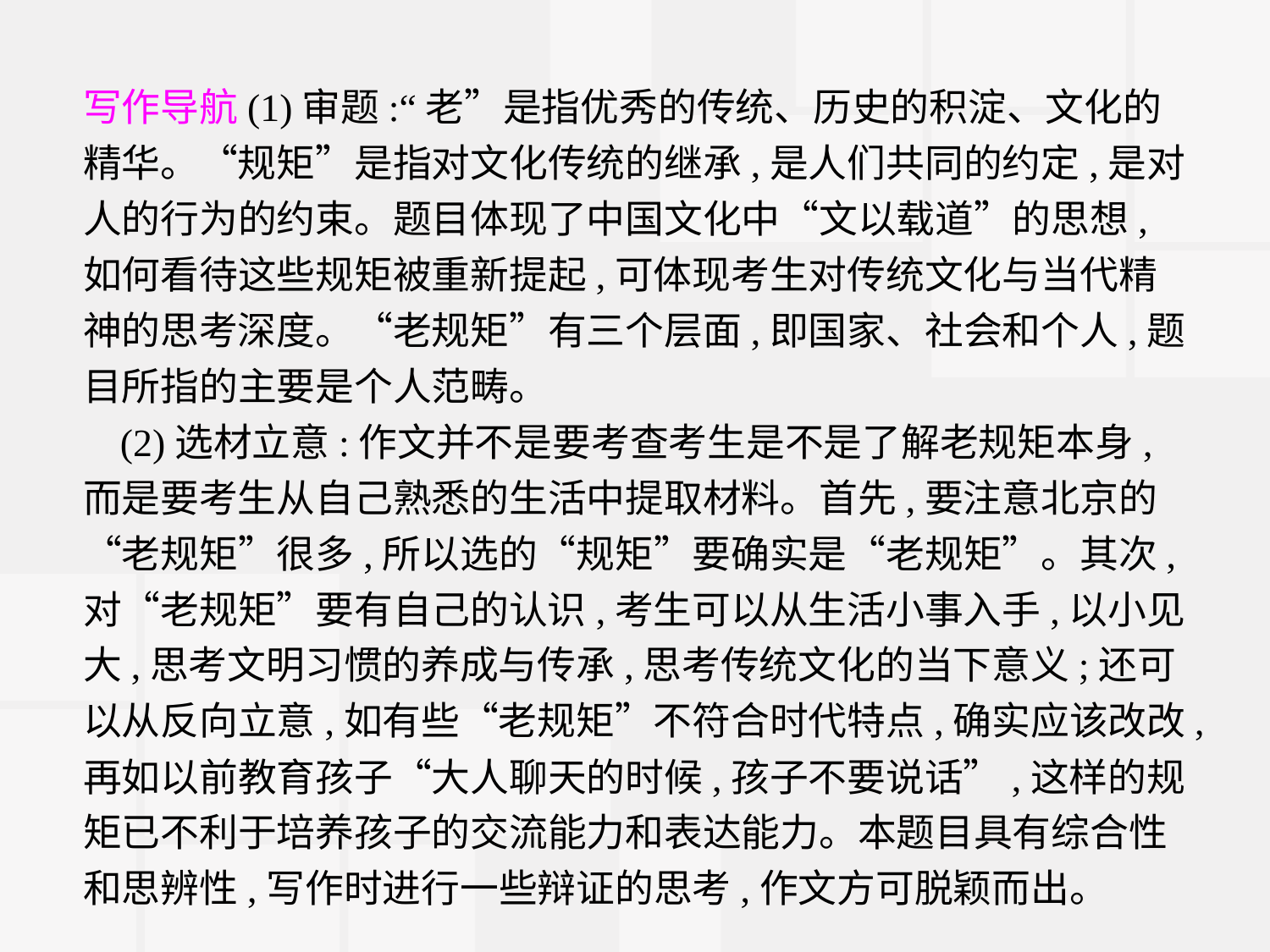

写作导航(1)审题:“老”是指优秀的传统、历史的积淀、文化的精华。“规矩”是指对文化传统的继承,是人们共同的约定,是对人的行为的约束。题目体现了中国文化中“文以载道”的思想,如何看待这些规矩被重新提起,可体现考生对传统文化与当代精神的思考深度。“老规矩”有三个层面,即国家、社会和个人,题目所指的主要是个人范畴。
(2)选材立意:作文并不是要考查考生是不是了解老规矩本身,而是要考生从自己熟悉的生活中提取材料。首先,要注意北京的“老规矩”很多,所以选的“规矩”要确实是“老规矩”。其次,对“老规矩”要有自己的认识,考生可以从生活小事入手,以小见大,思考文明习惯的养成与传承,思考传统文化的当下意义;还可以从反向立意,如有些“老规矩”不符合时代特点,确实应该改改,再如以前教育孩子“大人聊天的时候,孩子不要说话”,这样的规矩已不利于培养孩子的交流能力和表达能力。本题目具有综合性和思辨性,写作时进行一些辩证的思考,作文方可脱颖而出。